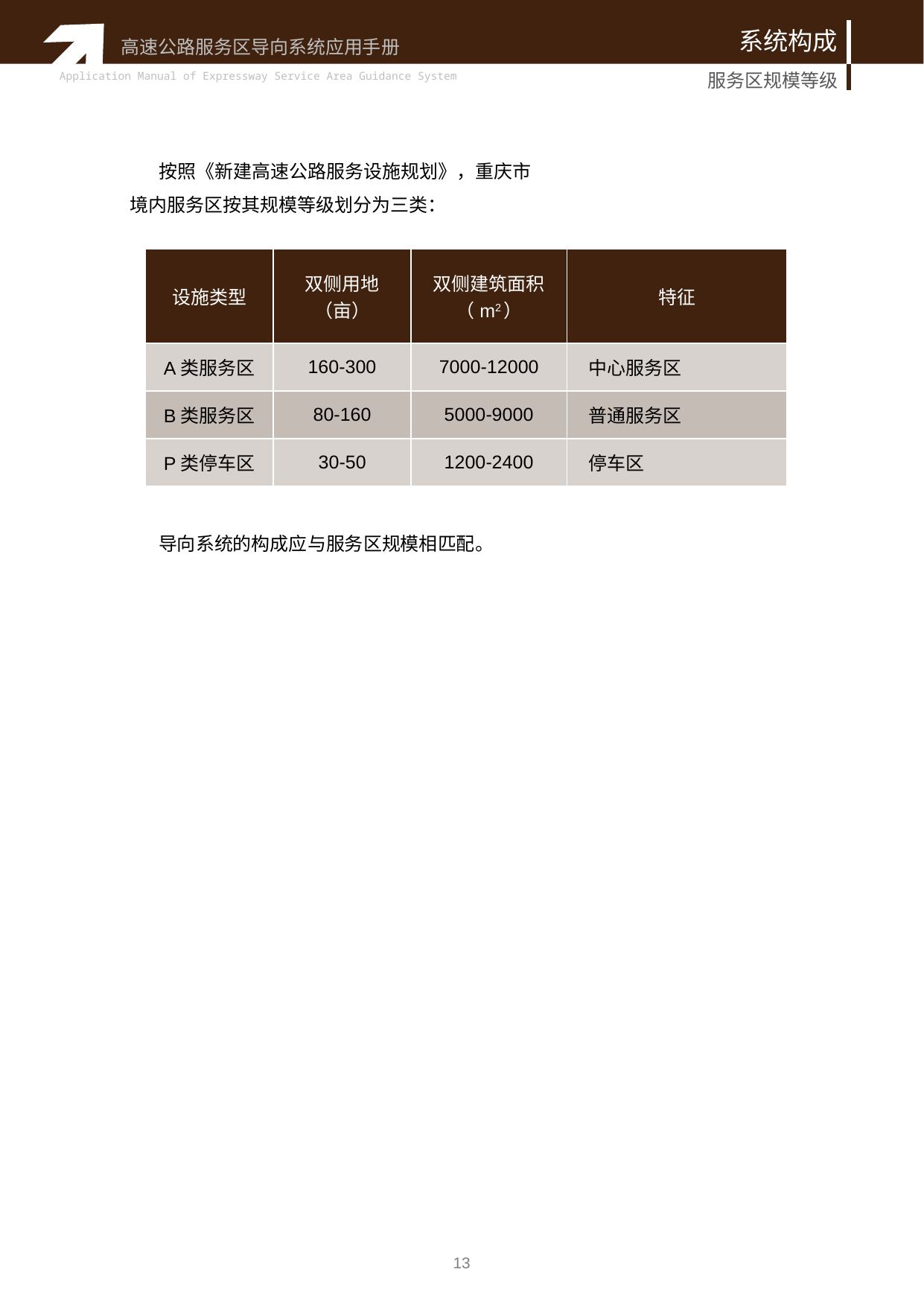

系统构成
服务区规模等级
      按照《新建高速公路服务设施规划》，重庆市境内服务区按其规模等级划分为三类：
| 设施类型 | 双侧用地 （亩） | 双侧建筑面积 （m2） | 特征 |
| --- | --- | --- | --- |
| A类服务区 | 160-300 | 7000-12000 | 中心服务区 |
| B类服务区 | 80-160 | 5000-9000 | 普通服务区 |
| P类停车区 | 30-50 | 1200-2400 | 停车区 |
      导向系统的构成应与服务区规模相匹配。